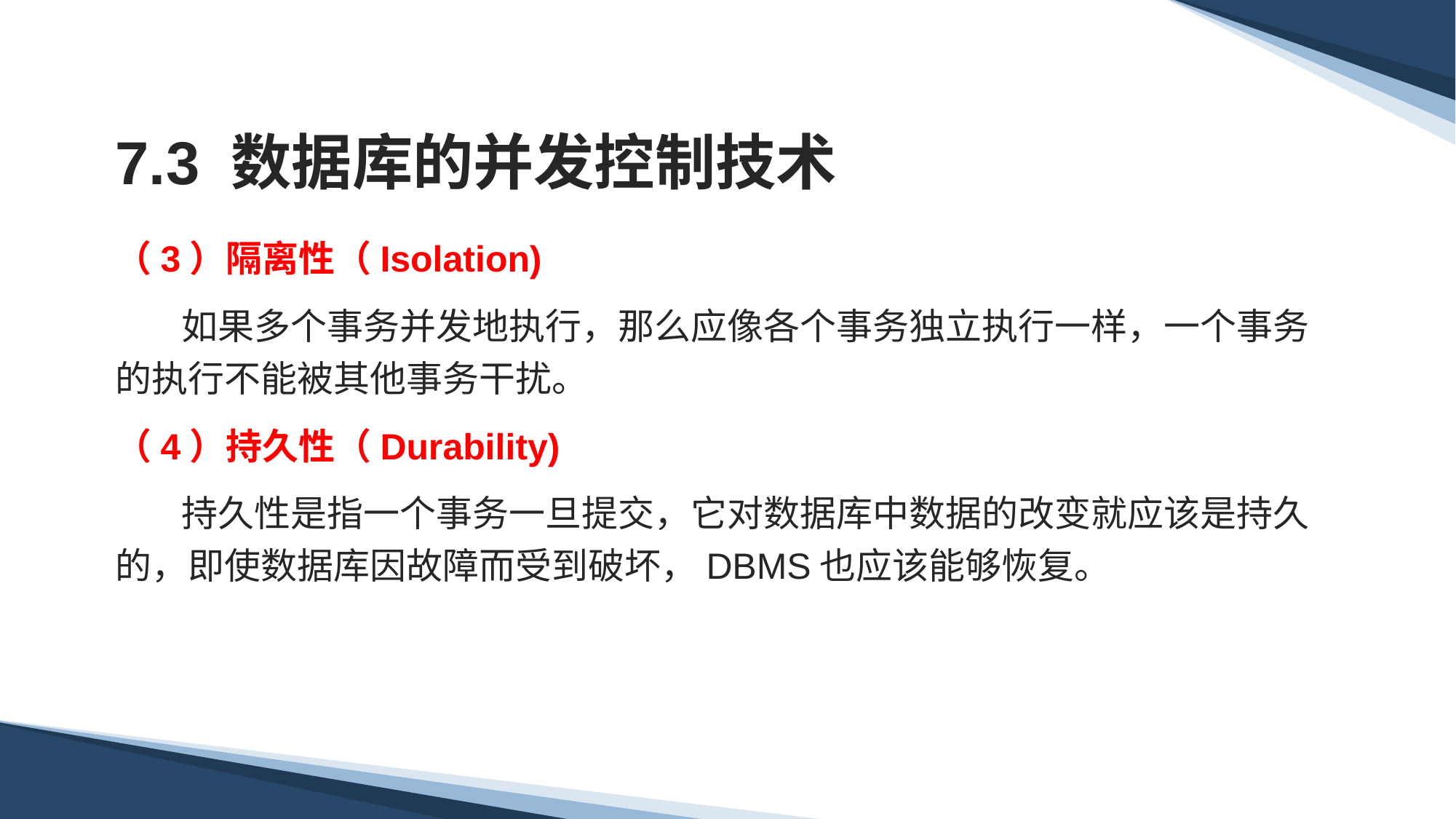

# 7.3 数据库的并发控制技术
（3）隔离性（Isolation)
       如果多个事务并发地执行，那么应像各个事务独立执行一样，一个事务的执行不能被其他事务干扰。
（4）持久性（Durability)
       持久性是指一个事务一旦提交，它对数据库中数据的改变就应该是持久的，即使数据库因故障而受到破坏，DBMS也应该能够恢复。